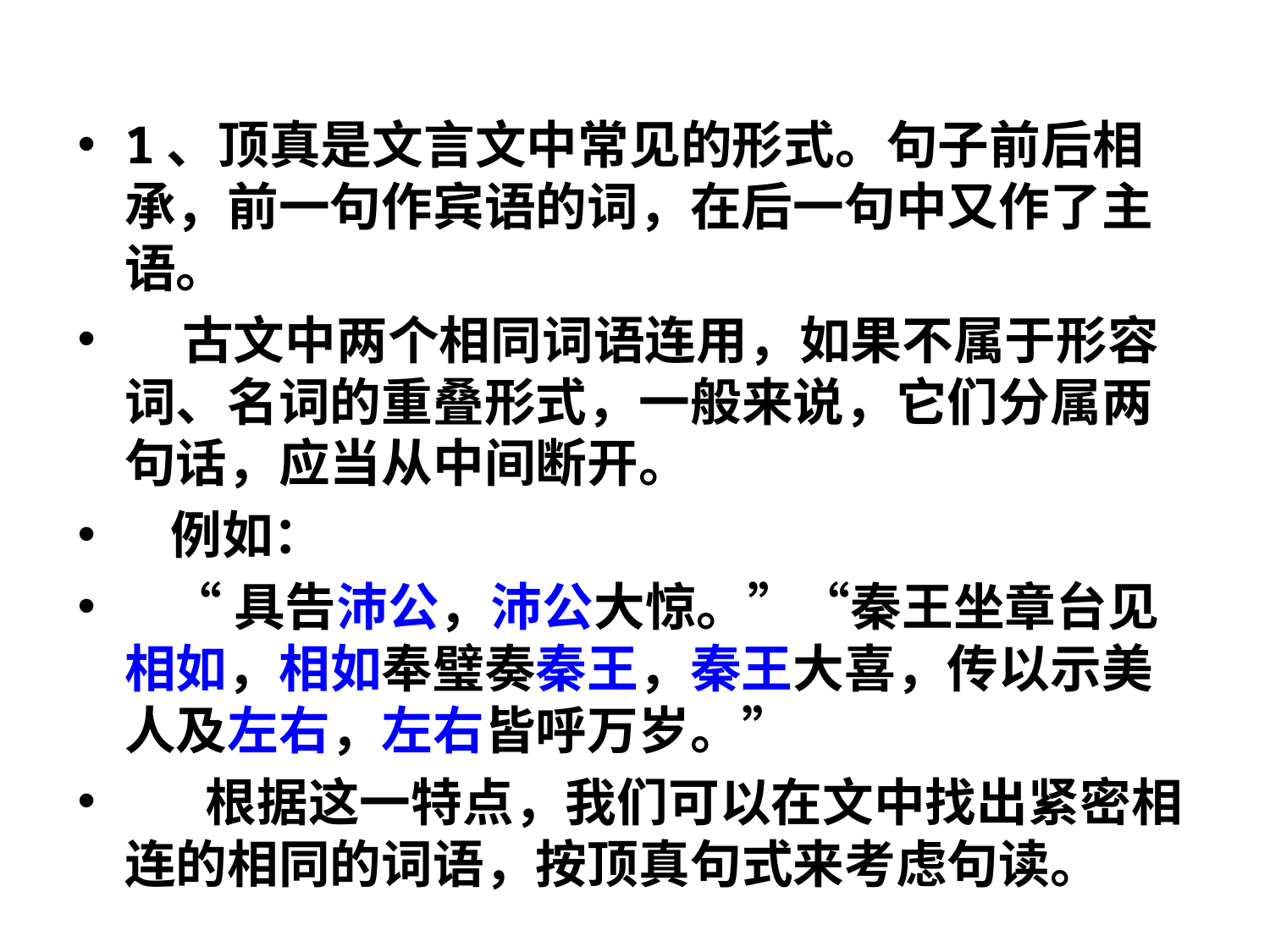

1、顶真是文言文中常见的形式。句子前后相承，前一句作宾语的词，在后一句中又作了主语。
    古文中两个相同词语连用，如果不属于形容词、名词的重叠形式，一般来说，它们分属两句话，应当从中间断开。
   例如：
    “具告沛公，沛公大惊。”“秦王坐章台见相如，相如奉璧奏秦王，秦王大喜，传以示美人及左右，左右皆呼万岁。”
      根据这一特点，我们可以在文中找出紧密相连的相同的词语，按顶真句式来考虑句读。